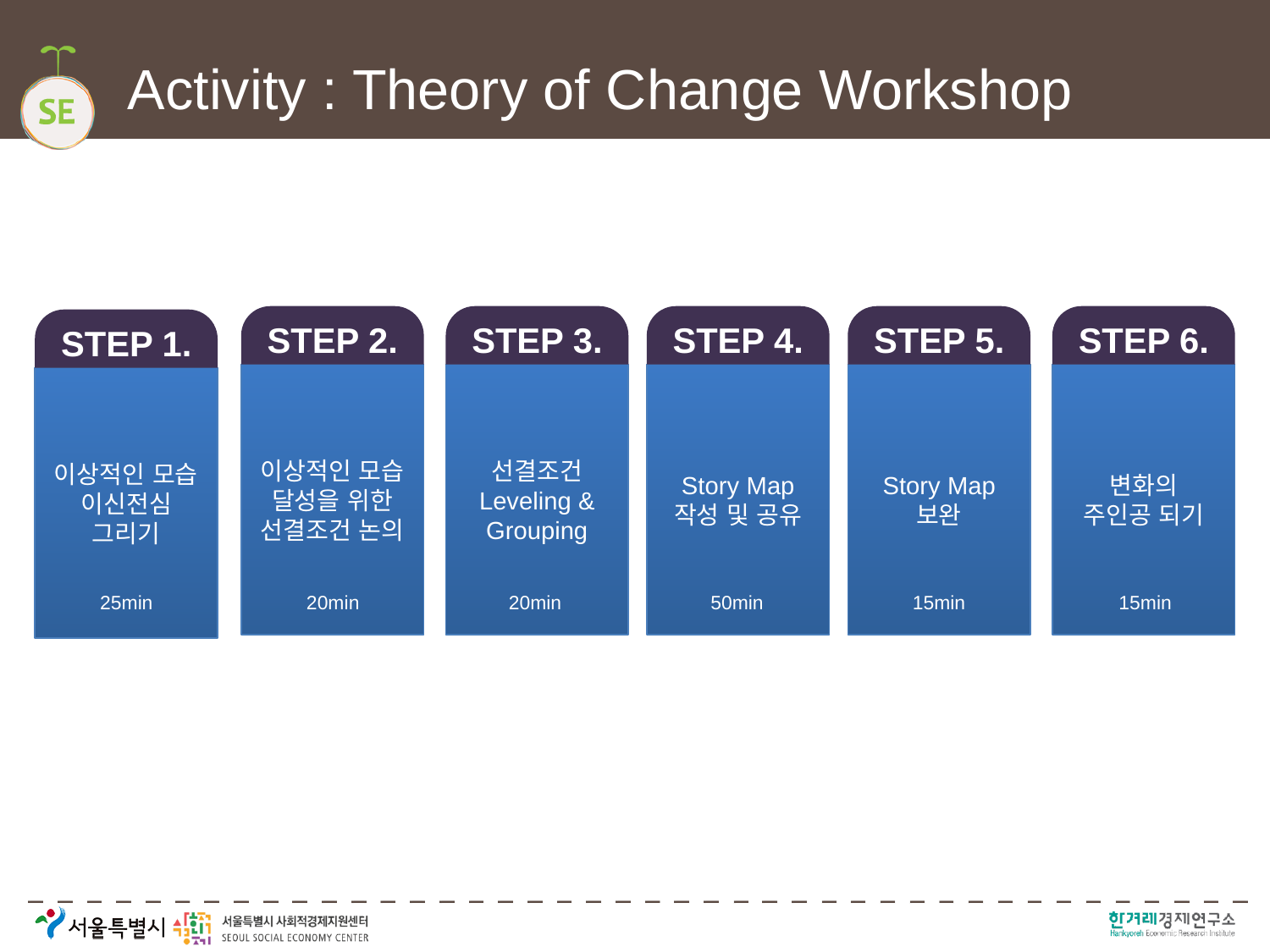

# Activity : Theory of Change Workshop
STEP 2.
STEP 3.
STEP 4.
STEP 5.
STEP 6.
이상적인 모습
달성을 위한
선결조건 논의
선결조건
Leveling &
Grouping
Story Map
작성 및 공유
Story Map
보완
변화의
주인공 되기
STEP 1.
이상적인 모습
이신전심
그리기
25min
20min
20min
50min
15min
15min